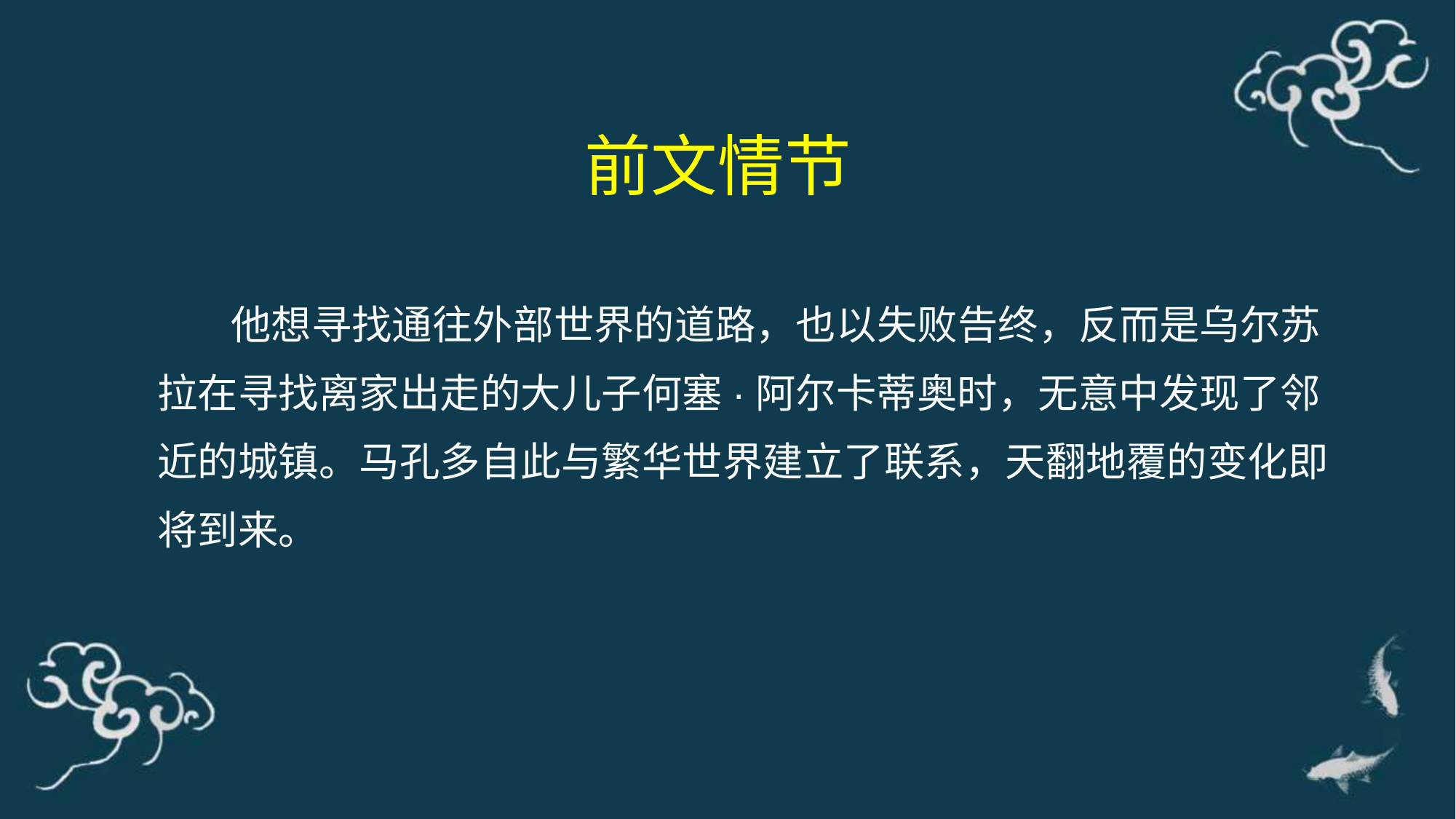

前文情节
       他想寻找通往外部世界的道路，也以失败告终，反而是乌尔苏拉在寻找离家出走的大儿子何塞·阿尔卡蒂奥时，无意中发现了邻近的城镇。马孔多自此与繁华世界建立了联系，天翻地覆的变化即将到来。